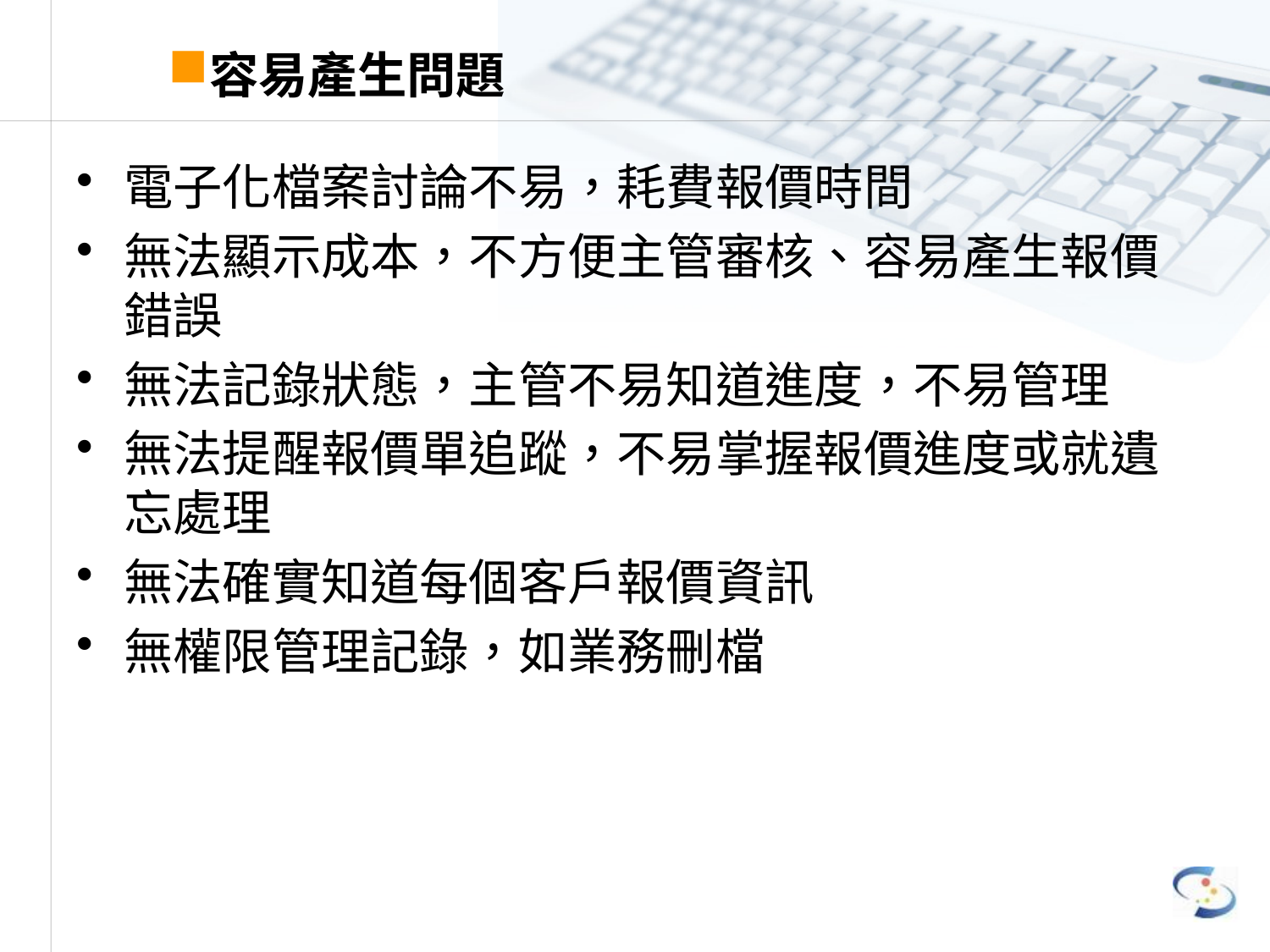

# 容易產生問題
電子化檔案討論不易，耗費報價時間
無法顯示成本，不方便主管審核、容易產生報價錯誤
無法記錄狀態，主管不易知道進度，不易管理
無法提醒報價單追蹤，不易掌握報價進度或就遺忘處理
無法確實知道每個客戶報價資訊
無權限管理記錄，如業務刪檔